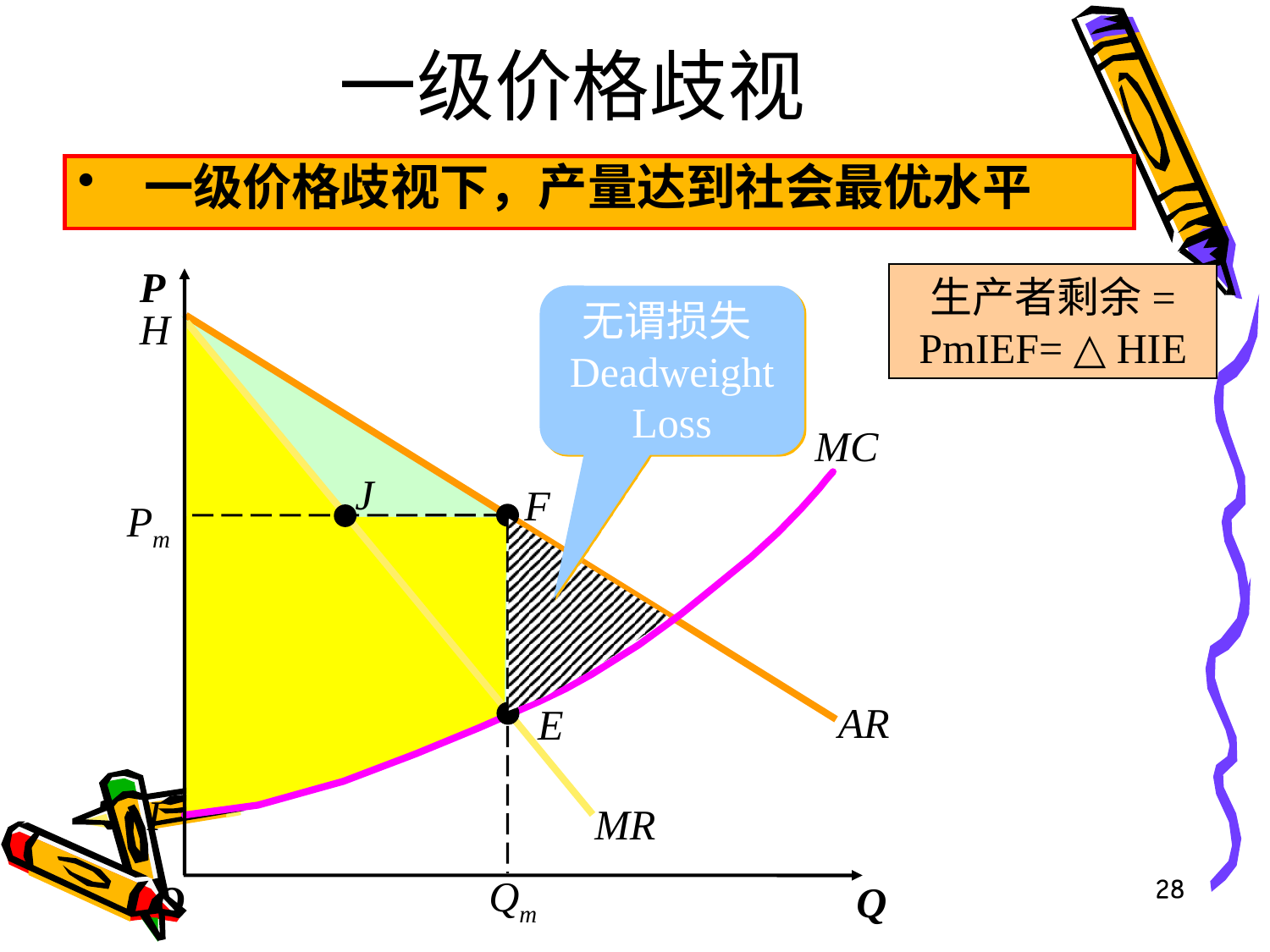

# 一级价格歧视
一级价格歧视下，产量达到社会最优水平
P

O
Q

生产者剩余= PmIEF= △ HIE
无谓损失Deadweight Loss
H

AR

MR

MC

J
F
Pm

E

Qm

I
28